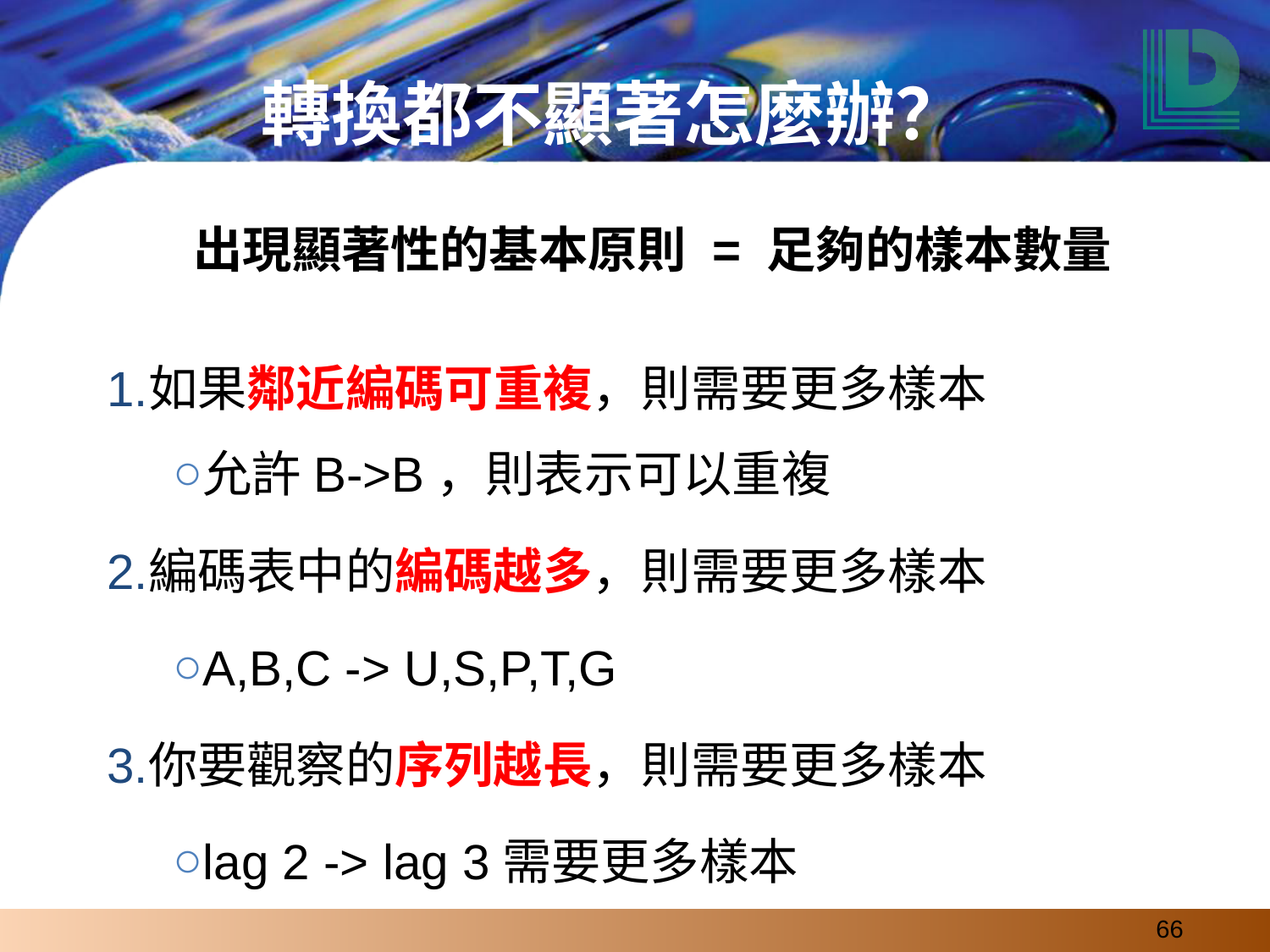

# 轉換都不顯著怎麼辦？
出現顯著性的基本原則 = 足夠的樣本數量

如果鄰近編碼可重複，則需要更多樣本
允許B->B，則表示可以重複
編碼表中的編碼越多，則需要更多樣本
A,B,C -> U,S,P,T,G
你要觀察的序列越長，則需要更多樣本
lag 2 -> lag 3需要更多樣本
66